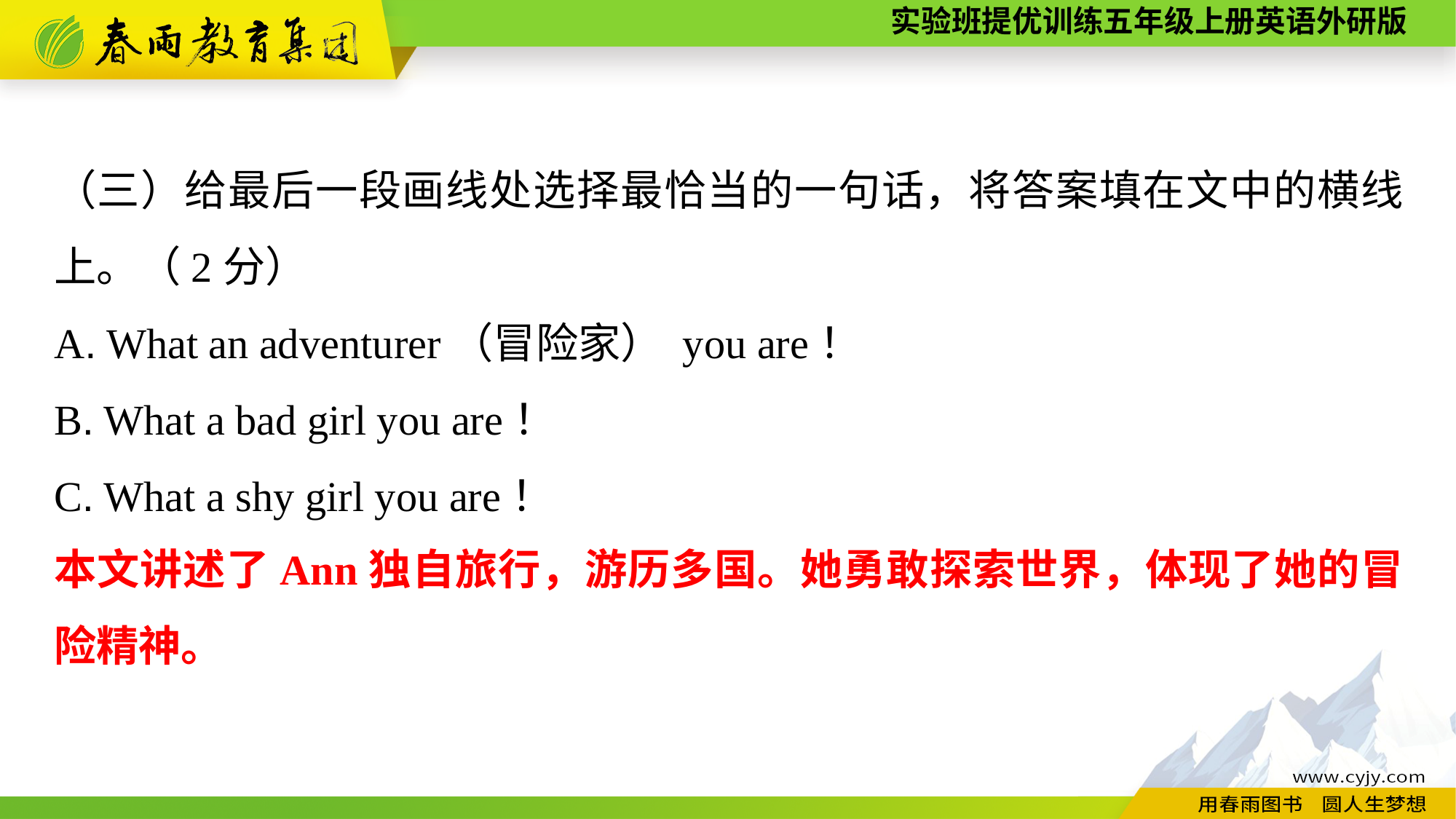

（三）给最后一段画线处选择最恰当的一句话，将答案填在文中的横线上。（2分）
A. What an adventurer（冒险家） you are！
B. What a bad girl you are！
C. What a shy girl you are！
本文讲述了Ann独自旅行，游历多国。她勇敢探索世界，体现了她的冒险精神。